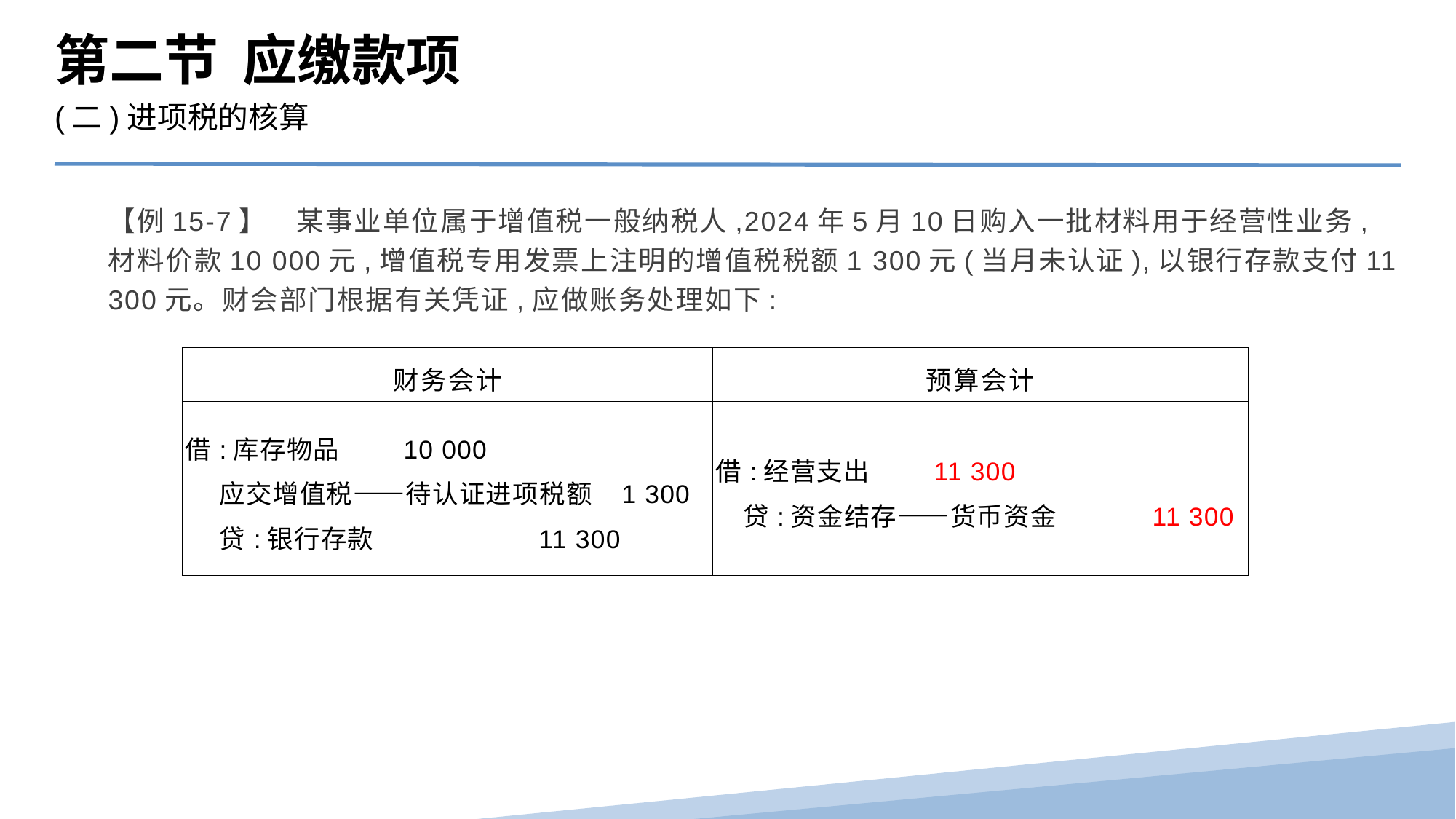

第二节  应缴款项
(二)进项税的核算
【例15-7】　某事业单位属于增值税一般纳税人,2024年5月10日购入一批材料用于经营性业务,材料价款10 000元,增值税专用发票上注明的增值税税额1 300元(当月未认证),以银行存款支付11 300元。财会部门根据有关凭证,应做账务处理如下:
| 财务会计 | 预算会计 |
| --- | --- |
| 借:库存物品 10 000 应交增值税——待认证进项税额 1 300 贷:银行存款 11 300 | 借:经营支出 11 300 贷:资金结存——货币资金 11 300 |